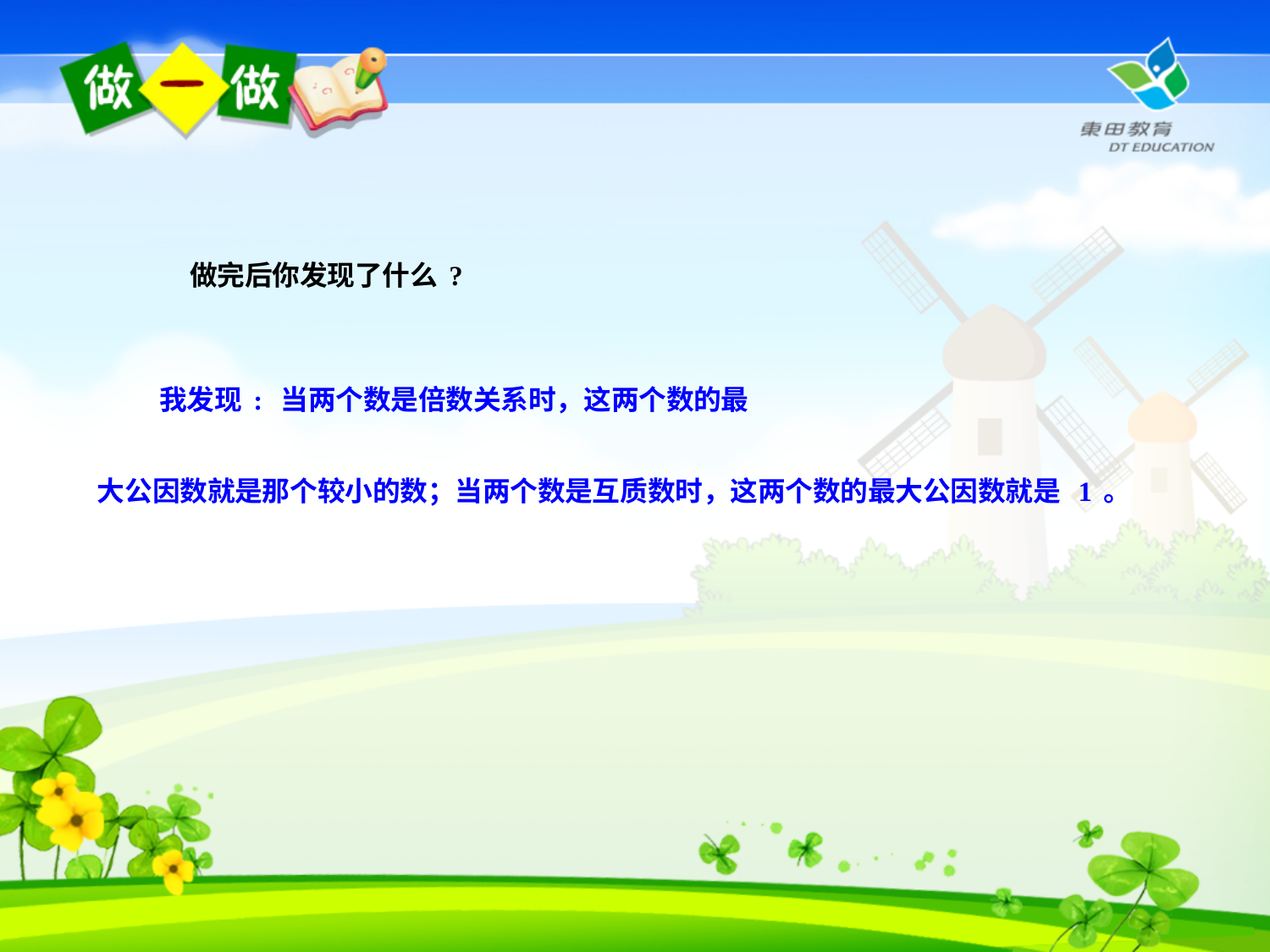

做完后你发现了什么?
        我发现: 当两个数是倍数关系时，这两个数的最
大公因数就是那个较小的数；当两个数是互质数时，这两个数的最大公因数就是 1。